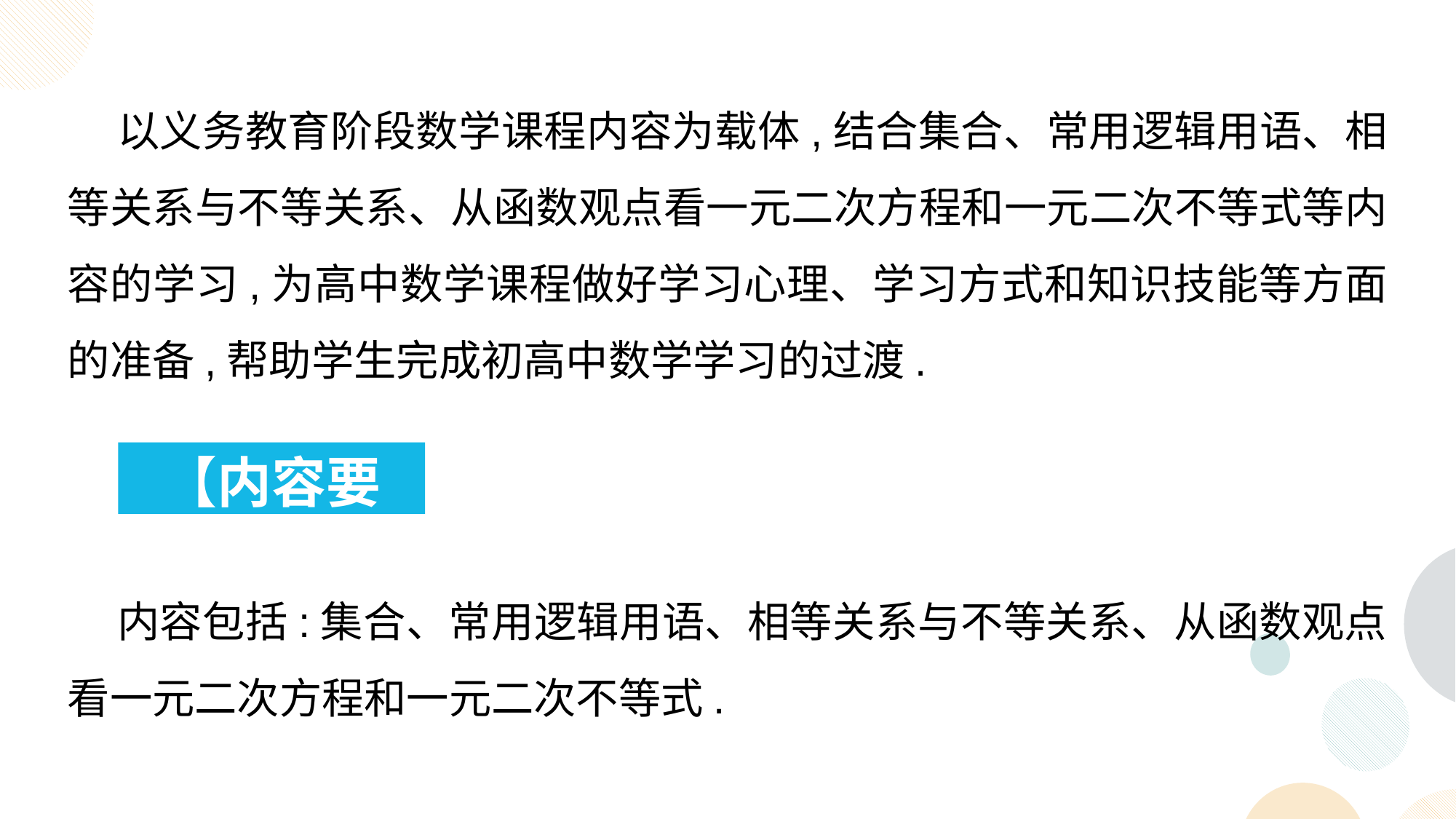

以义务教育阶段数学课程内容为载体,结合集合、常用逻辑用语、相等关系与不等关系、从函数观点看一元二次方程和一元二次不等式等内容的学习,为高中数学课程做好学习心理、学习方式和知识技能等方面的准备,帮助学生完成初高中数学学习的过渡.
【内容要求】

    内容包括:集合、常用逻辑用语、相等关系与不等关系、从函数观点看一元二次方程和一元二次不等式.